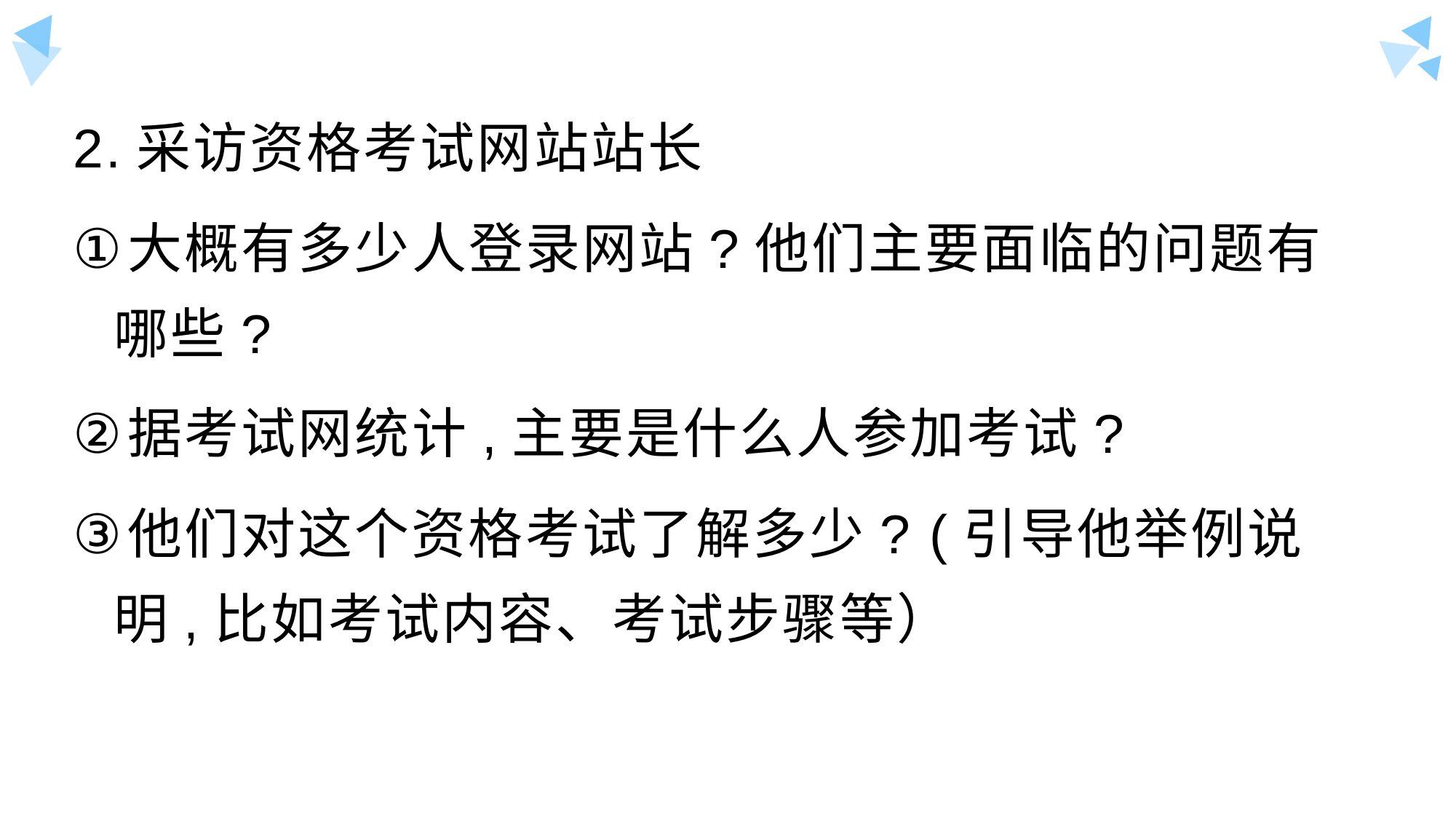

2.采访资格考试网站站长
大概有多少人登录网站?他们主要面临的问题有哪些?
据考试网统计,主要是什么人参加考试?
他们对这个资格考试了解多少? (引导他举例说明,比如考试内容、考试步骤等）